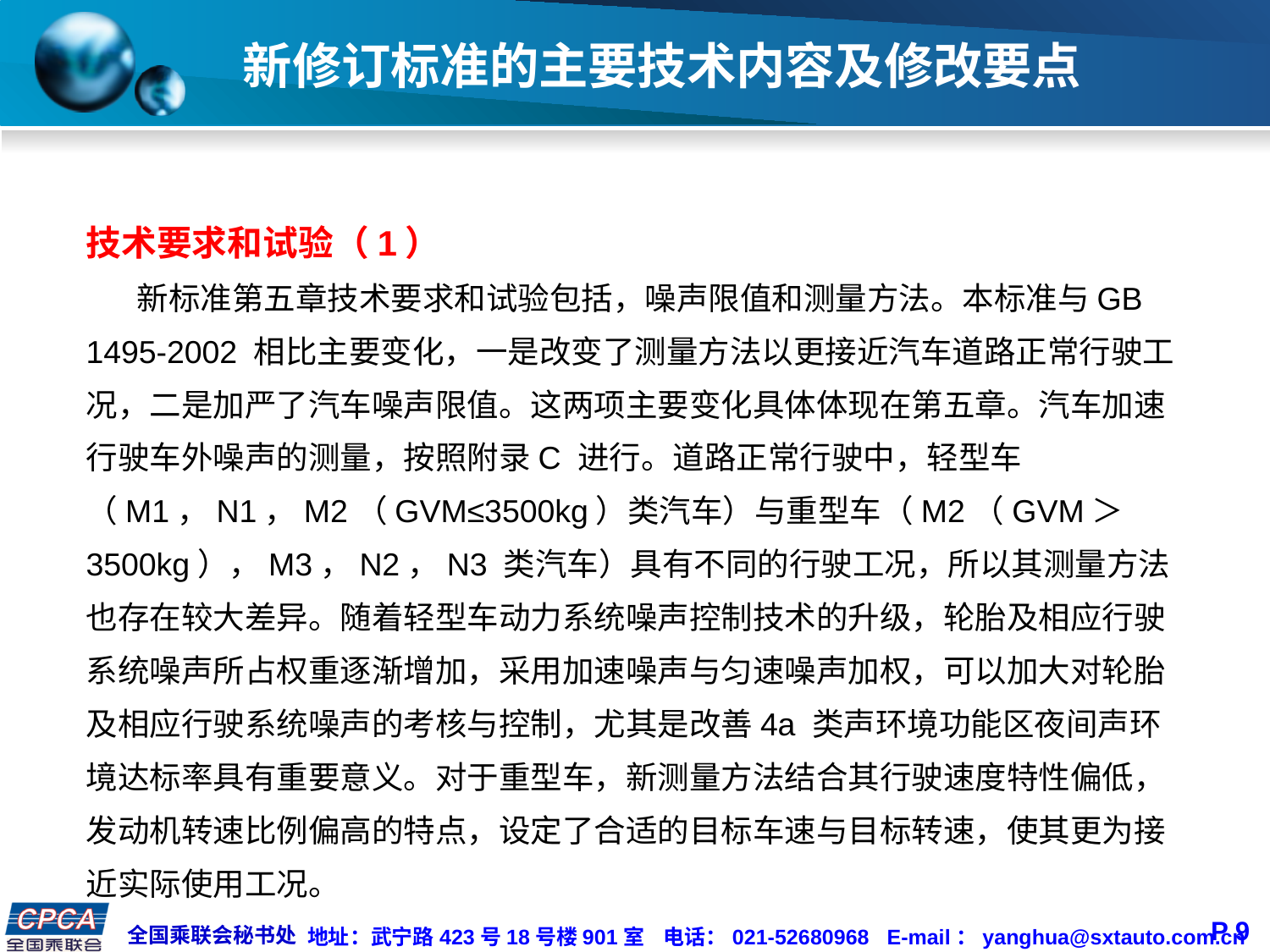

# 新修订标准的主要技术内容及修改要点
技术要求和试验（1）
      新标准第五章技术要求和试验包括，噪声限值和测量方法。本标准与GB 1495-2002 相比主要变化，一是改变了测量方法以更接近汽车道路正常行驶工况，二是加严了汽车噪声限值。这两项主要变化具体体现在第五章。汽车加速行驶车外噪声的测量，按照附录C 进行。道路正常行驶中，轻型车（M1，N1，M2（GVM≤3500kg）类汽车）与重型车（M2（GVM＞3500kg），M3，N2，N3 类汽车）具有不同的行驶工况，所以其测量方法也存在较大差异。随着轻型车动力系统噪声控制技术的升级，轮胎及相应行驶系统噪声所占权重逐渐增加，采用加速噪声与匀速噪声加权，可以加大对轮胎及相应行驶系统噪声的考核与控制，尤其是改善4a 类声环境功能区夜间声环境达标率具有重要意义。对于重型车，新测量方法结合其行驶速度特性偏低，发动机转速比例偏高的特点，设定了合适的目标车速与目标转速，使其更为接近实际使用工况。